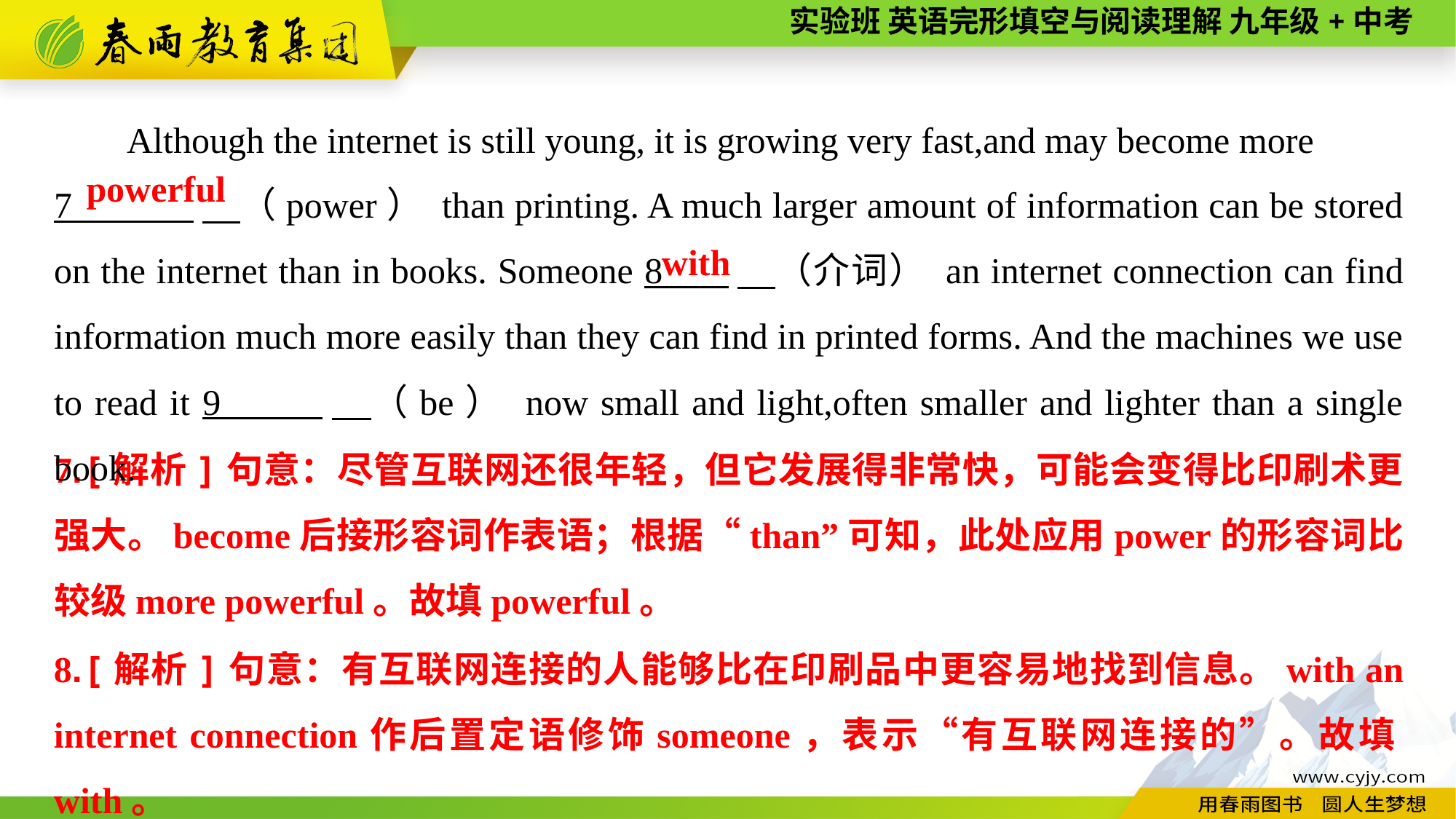

Although the internet is still young, it is growing very fast,and may become more
7            　（power） than printing. A much larger amount of information can be stored on the internet than in books. Someone 8      　（介词） an internet connection can find information much more easily than they can find in printed forms. And the machines we use to read it 9        　（be） now small and light,often smaller and lighter than a single book.
powerful
with
7.[解析]句意：尽管互联网还很年轻，但它发展得非常快，可能会变得比印刷术更强大。become后接形容词作表语；根据“than”可知，此处应用power的形容词比较级more powerful。故填powerful。
8.[解析]句意：有互联网连接的人能够比在印刷品中更容易地找到信息。with an internet connection作后置定语修饰someone，表示“有互联网连接的”。故填with。